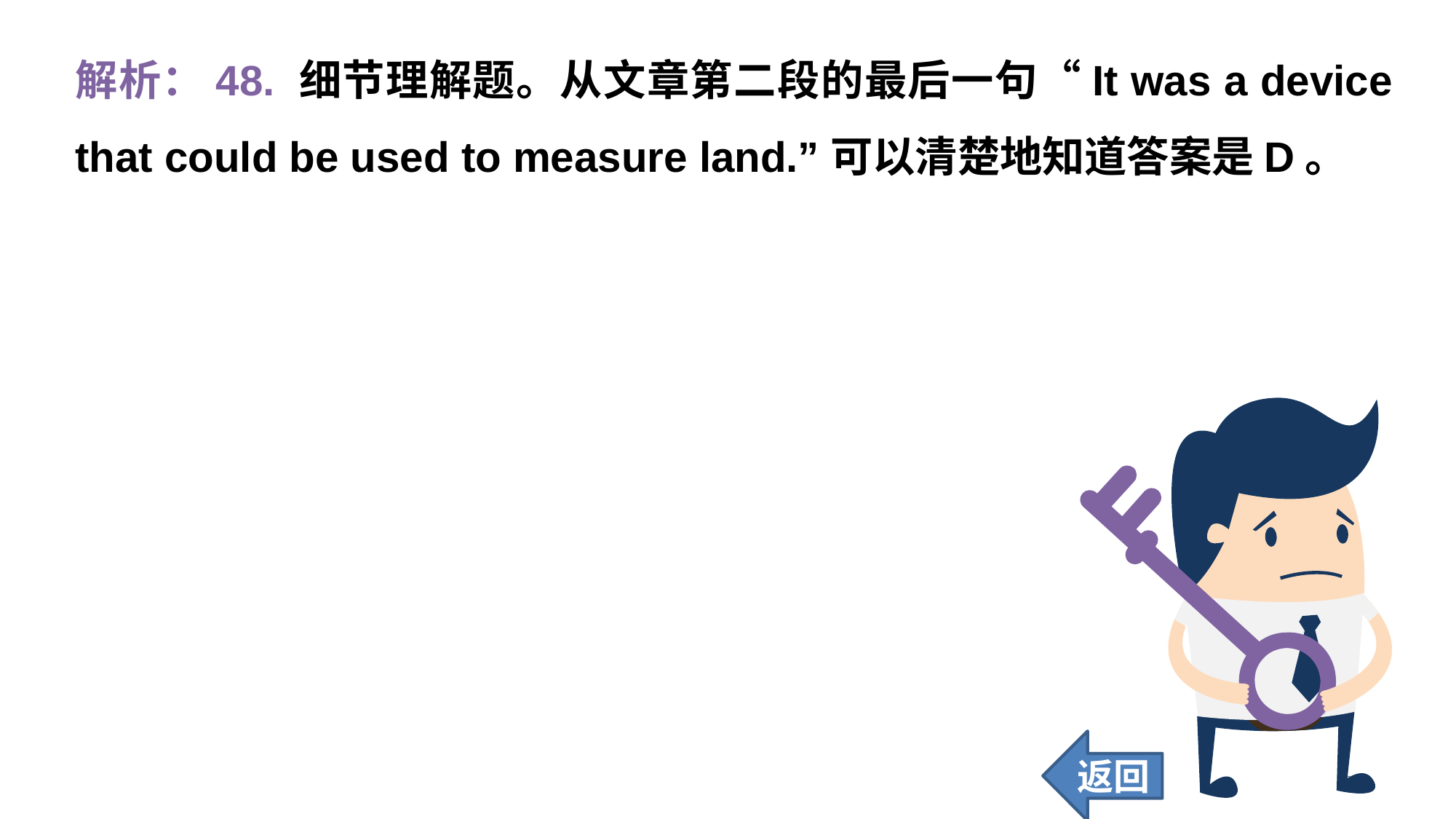

解析：48. 细节理解题。从文章第二段的最后一句“It was a device that could be used to measure land.”可以清楚地知道答案是D。

返回
379